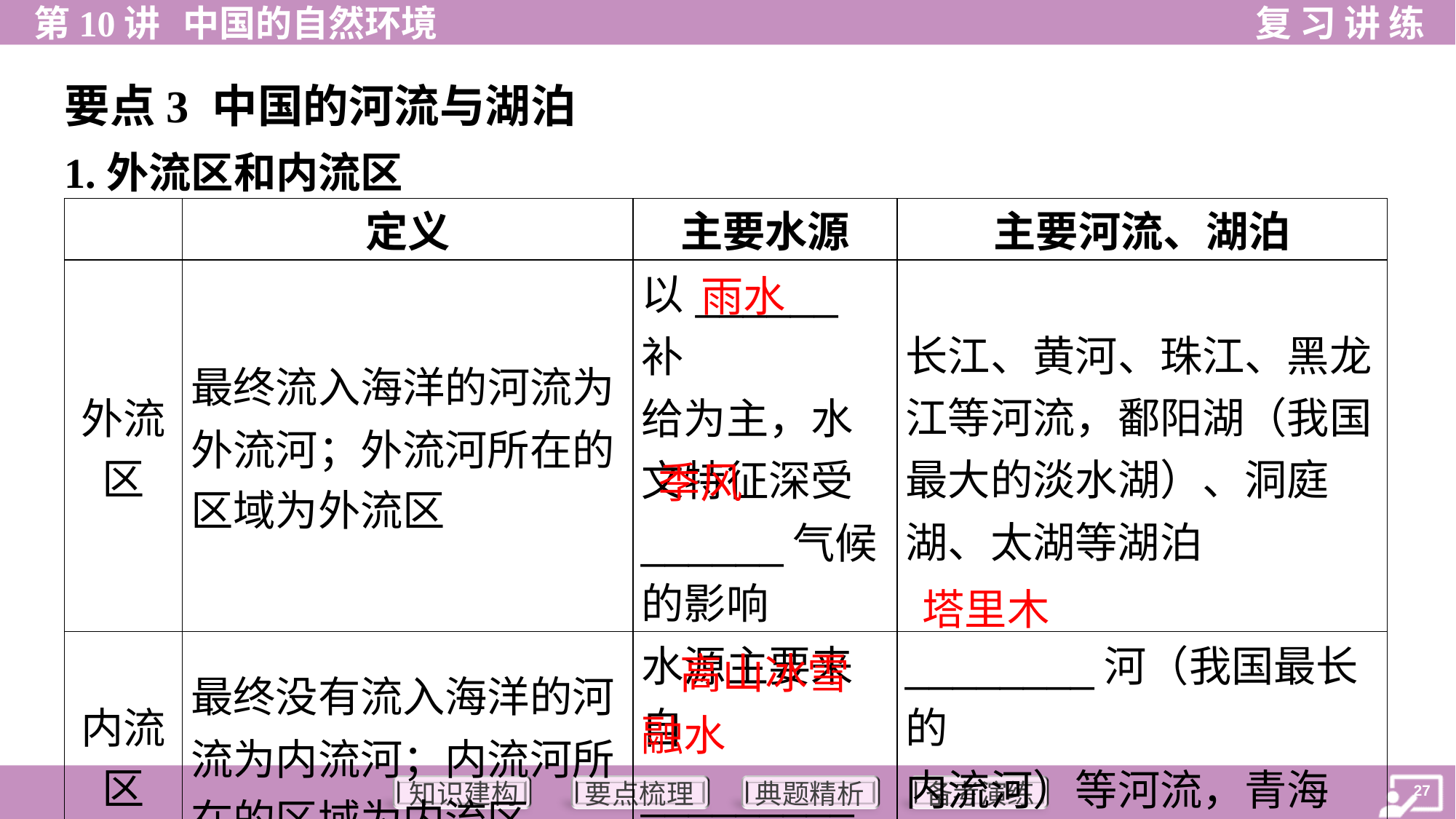

要点3 中国的河流与湖泊
1.外流区和内流区
|  | 定义 | 主要水源 | 主要河流、湖泊 |
| --- | --- | --- | --- |
| 外流 区 | 最终流入海洋的河流为 外流河；外流河所在的 区域为外流区 | 以\_\_\_\_\_\_补 给为主，水 文特征深受 \_\_\_\_\_\_气候 的影响 | 长江、黄河、珠江、黑龙 江等河流，鄱阳湖（我国最大的淡水湖）、洞庭湖、太湖等湖泊 |
| 内流 区 | 最终没有流入海洋的河 流为内流河；内流河所 在的区域为内流区 | 水源主要来 自\_\_\_\_\_\_\_\_\_ \_\_\_\_\_ | \_\_\_\_\_\_\_\_河（我国最长的 内流河）等河流，青海 湖、纳木错等湖泊 |
雨水
季风
塔里木
   高山冰雪融水